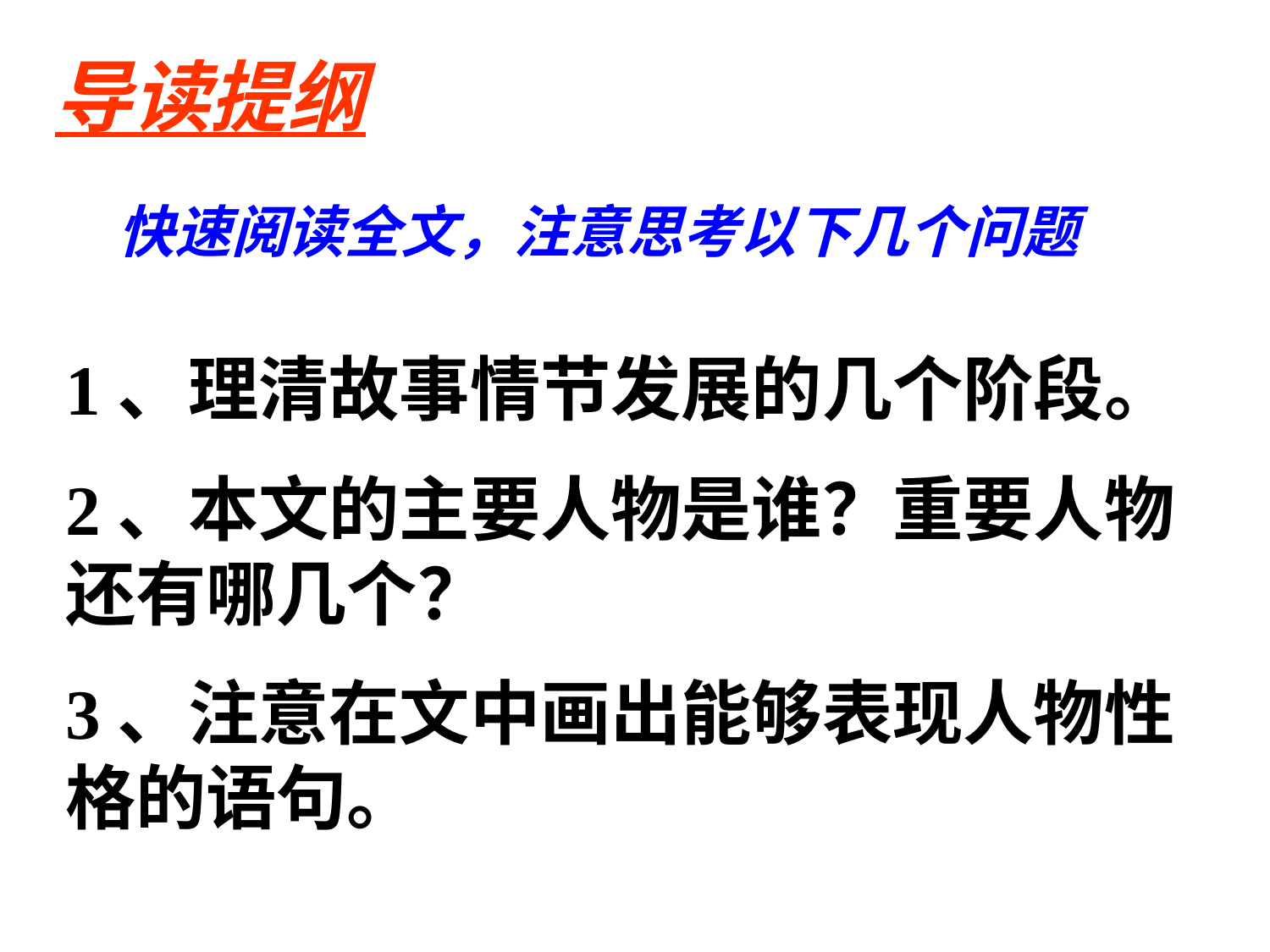

导读提纲
快速阅读全文，注意思考以下几个问题
1、理清故事情节发展的几个阶段。
2、本文的主要人物是谁？重要人物还有哪几个？
3、注意在文中画出能够表现人物性格的语句。